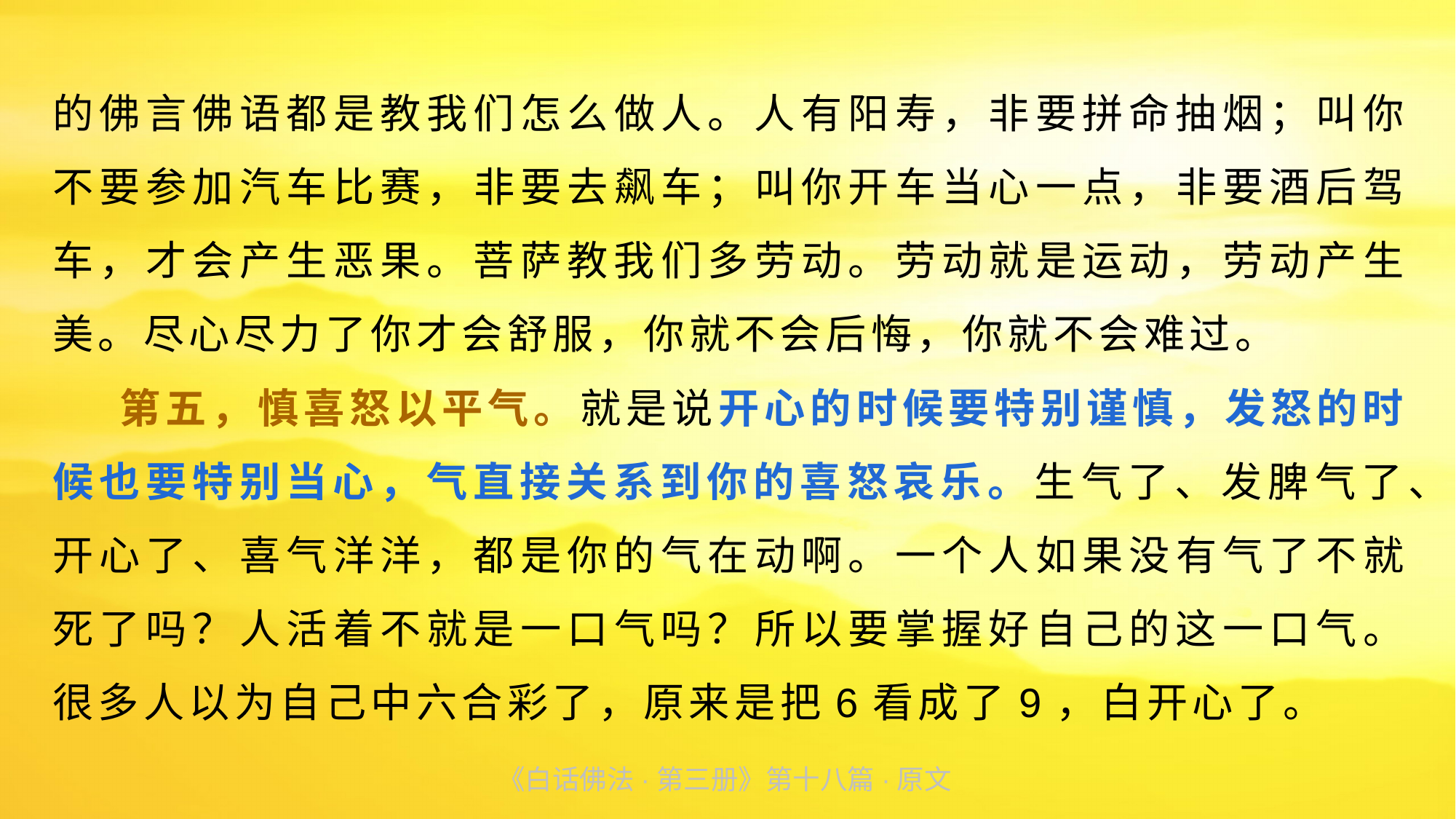

的佛言佛语都是教我们怎么做人。人有阳寿，非要拼命抽烟；叫你不要参加汽车比赛，非要去飙车；叫你开车当心一点，非要酒后驾车，才会产生恶果。菩萨教我们多劳动。劳动就是运动，劳动产生美。尽心尽力了你才会舒服，你就不会后悔，你就不会难过。
    第五，慎喜怒以平气。就是说开心的时候要特别谨慎，发怒的时候也要特别当心，气直接关系到你的喜怒哀乐。生气了、发脾气了、开心了、喜气洋洋，都是你的气在动啊。一个人如果没有气了不就死了吗？人活着不就是一口气吗？所以要掌握好自己的这一口气。很多人以为自己中六合彩了，原来是把6看成了9，白开心了。
《白话佛法·第三册》第十八篇·原文